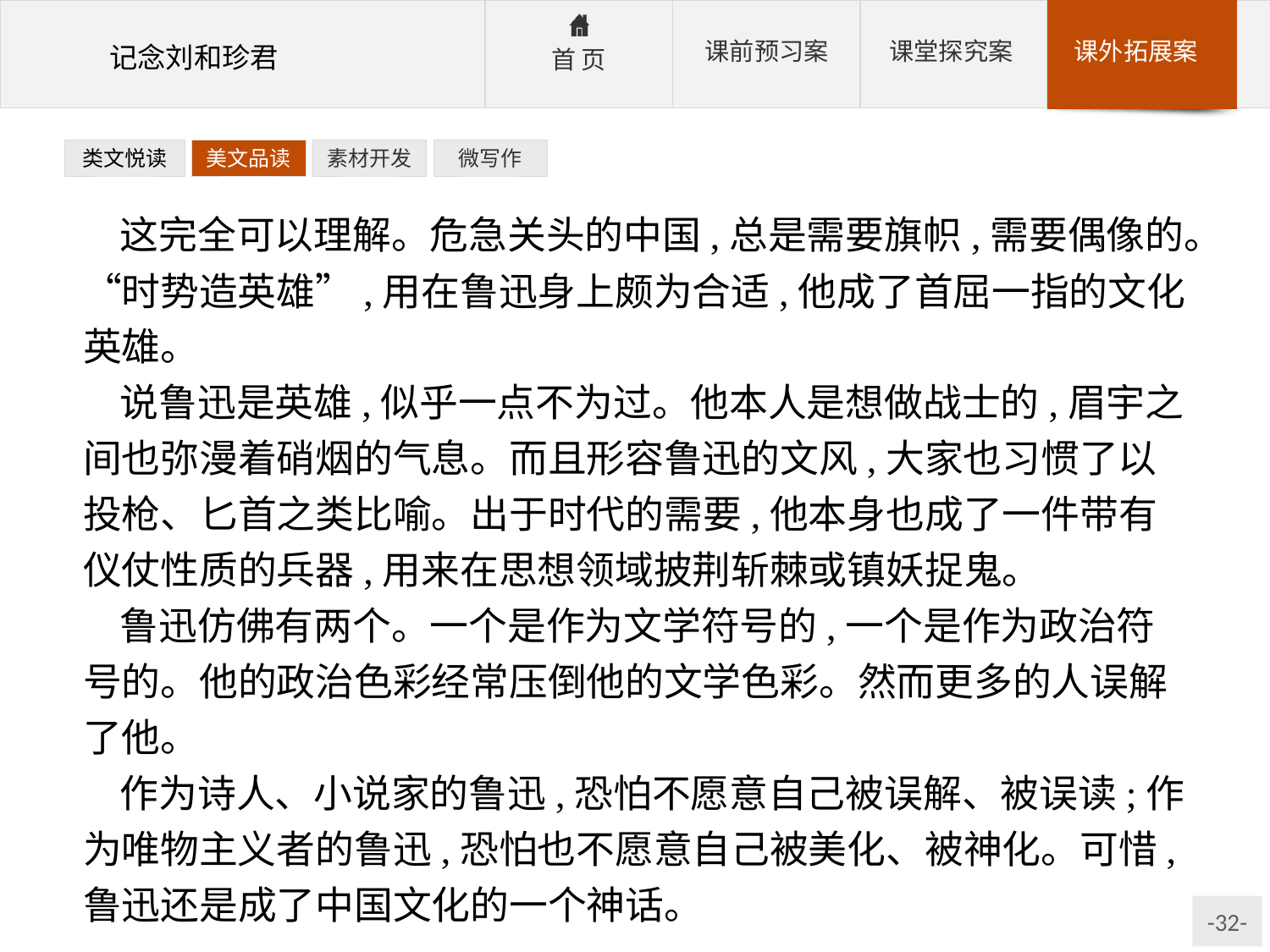

类文悦读
美文品读
素材开发
微写作
这完全可以理解。危急关头的中国,总是需要旗帜,需要偶像的。“时势造英雄”,用在鲁迅身上颇为合适,他成了首屈一指的文化英雄。
说鲁迅是英雄,似乎一点不为过。他本人是想做战士的,眉宇之间也弥漫着硝烟的气息。而且形容鲁迅的文风,大家也习惯了以投枪、匕首之类比喻。出于时代的需要,他本身也成了一件带有仪仗性质的兵器,用来在思想领域披荆斩棘或镇妖捉鬼。
鲁迅仿佛有两个。一个是作为文学符号的,一个是作为政治符号的。他的政治色彩经常压倒他的文学色彩。然而更多的人误解了他。
作为诗人、小说家的鲁迅,恐怕不愿意自己被误解、被误读;作为唯物主义者的鲁迅,恐怕也不愿意自己被美化、被神化。可惜,鲁迅还是成了中国文化的一个神话。